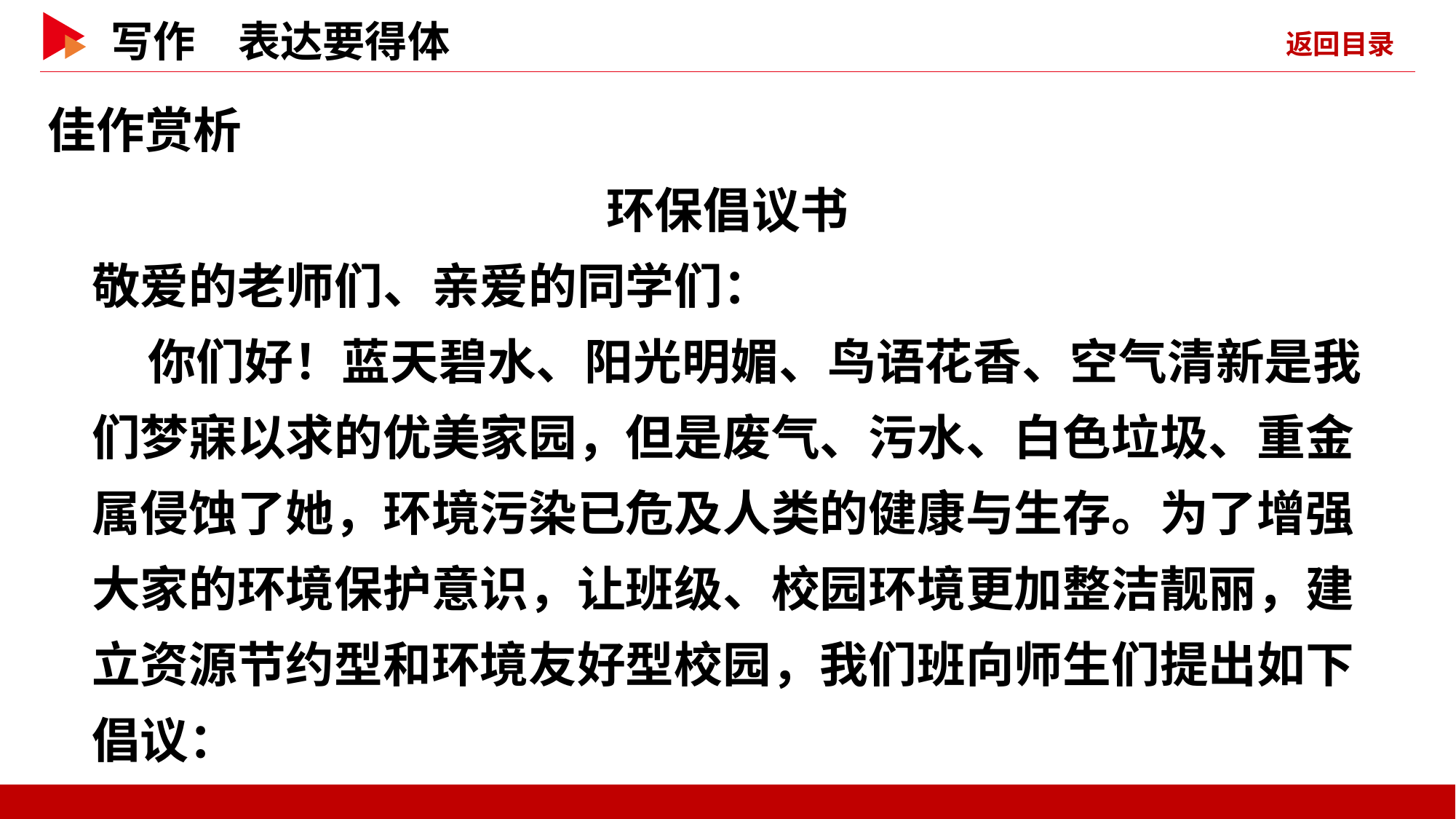

佳作赏析
环保倡议书
敬爱的老师们、亲爱的同学们：
    你们好！蓝天碧水、阳光明媚、鸟语花香、空气清新是我们梦寐以求的优美家园，但是废气、污水、白色垃圾、重金属侵蚀了她，环境污染已危及人类的健康与生存。为了增强大家的环境保护意识，让班级、校园环境更加整洁靓丽，建立资源节约型和环境友好型校园，我们班向师生们提出如下倡议：